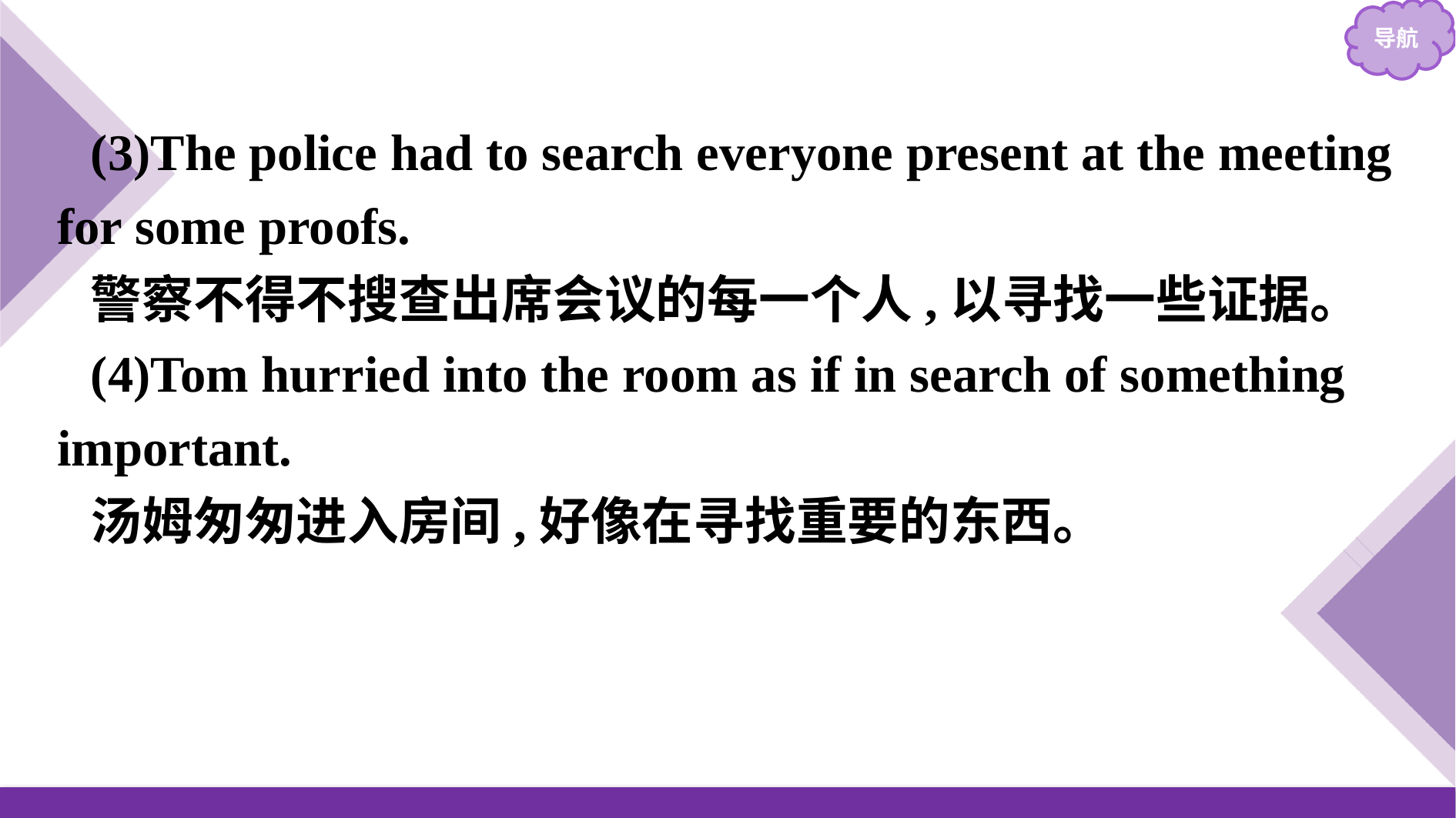

(3)The police had to search everyone present at the meeting for some proofs.
警察不得不搜查出席会议的每一个人,以寻找一些证据。
(4)Tom hurried into the room as if in search of something important.
汤姆匆匆进入房间,好像在寻找重要的东西。